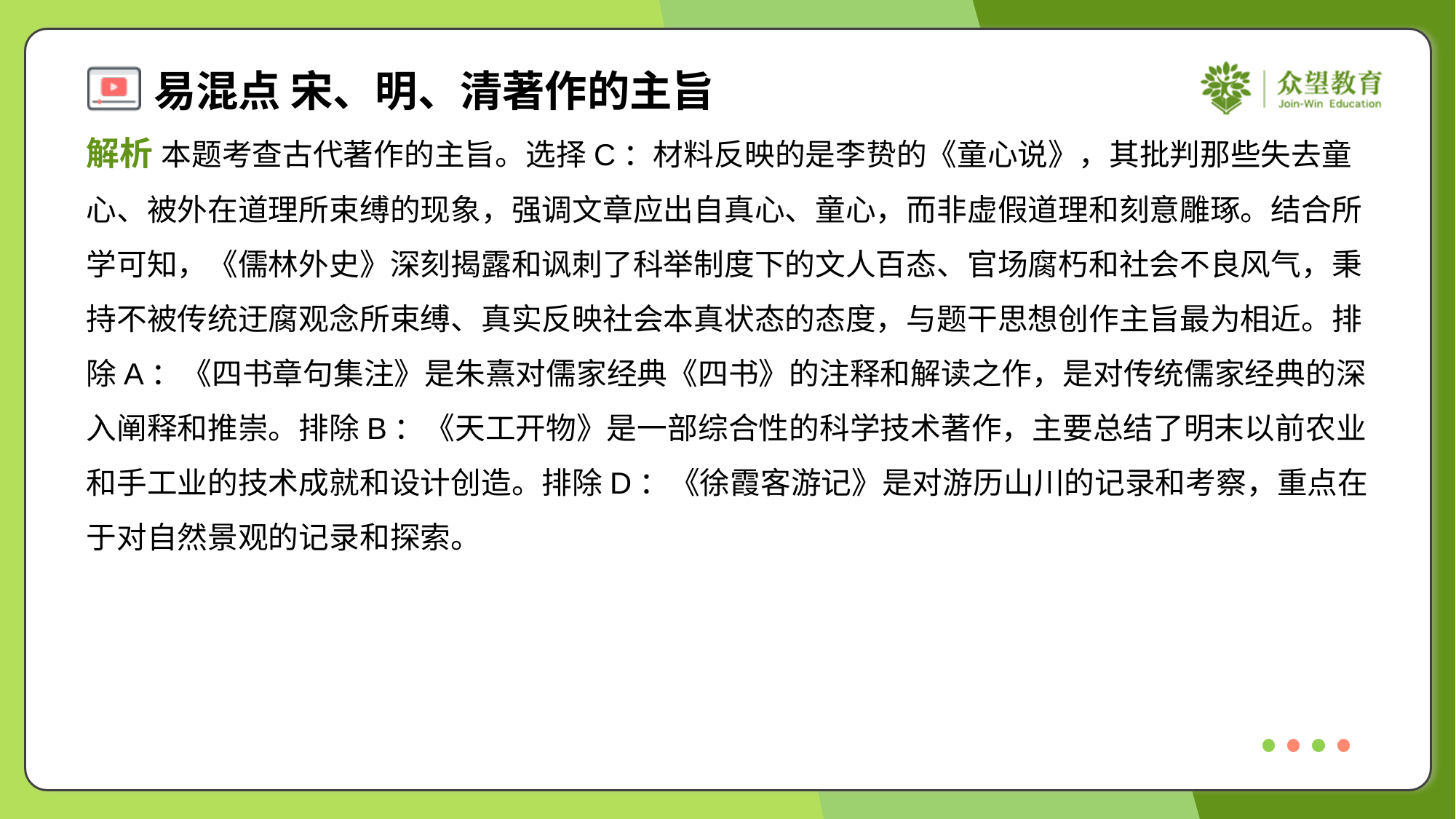

解析 本题考查古代著作的主旨。选择C：材料反映的是李贽的《童心说》，其批判那些失去童
心、被外在道理所束缚的现象，强调文章应出自真心、童心，而非虚假道理和刻意雕琢。结合所
学可知，《儒林外史》深刻揭露和讽刺了科举制度下的文人百态、官场腐朽和社会不良风气，秉
持不被传统迂腐观念所束缚、真实反映社会本真状态的态度，与题干思想创作主旨最为相近。排
除A：《四书章句集注》是朱熹对儒家经典《四书》的注释和解读之作，是对传统儒家经典的深
入阐释和推崇。排除B：《天工开物》是一部综合性的科学技术著作，主要总结了明末以前农业
和手工业的技术成就和设计创造。排除D：《徐霞客游记》是对游历山川的记录和考察，重点在
于对自然景观的记录和探索。